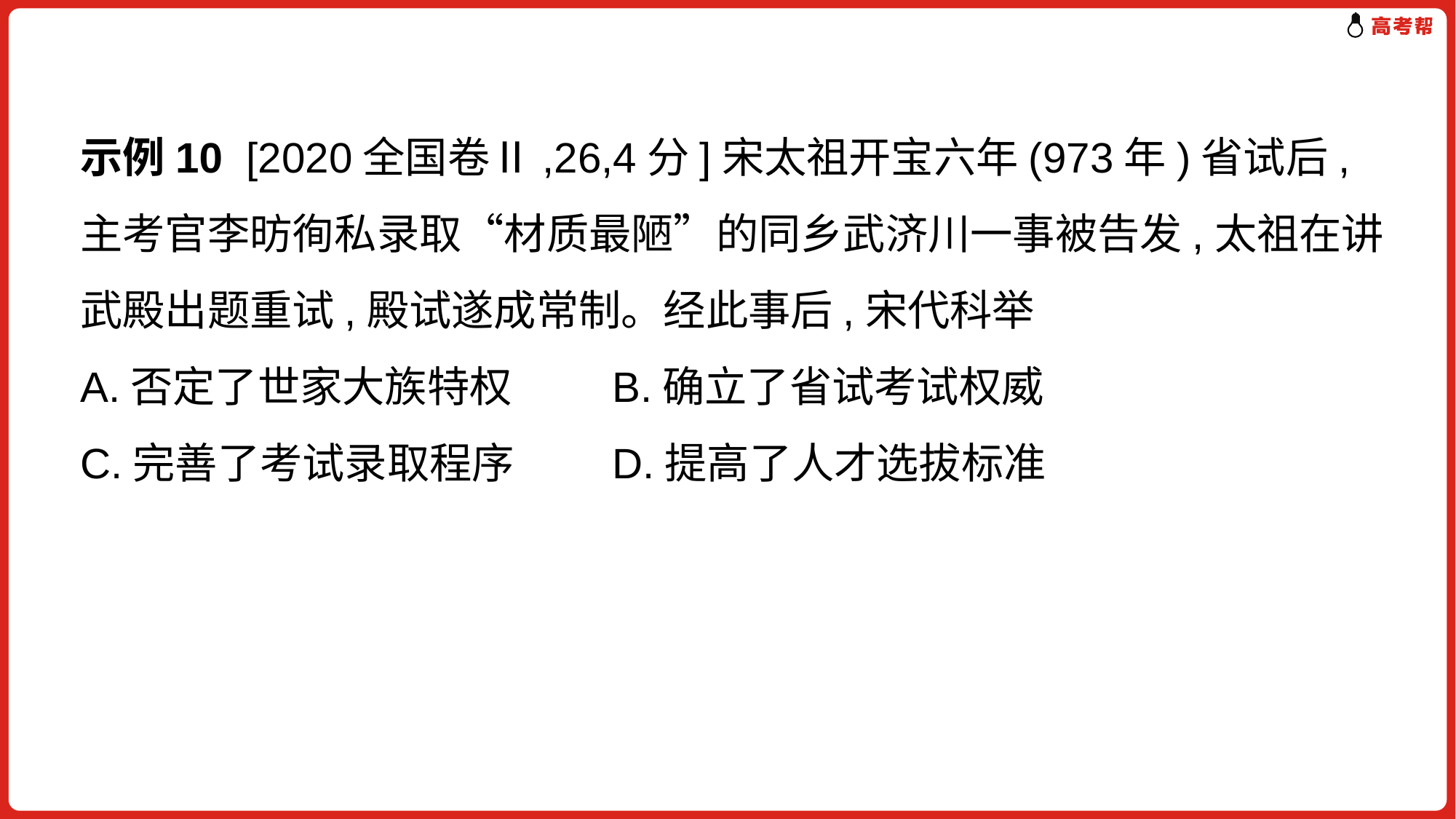

示例10  [2020全国卷Ⅱ,26,4分]宋太祖开宝六年(973年)省试后,主考官李昉徇私录取“材质最陋”的同乡武济川一事被告发,太祖在讲武殿出题重试,殿试遂成常制。经此事后,宋代科举
A.否定了世家大族特权	         B.确立了省试考试权威
C.完善了考试录取程序	         D.提高了人才选拔标准